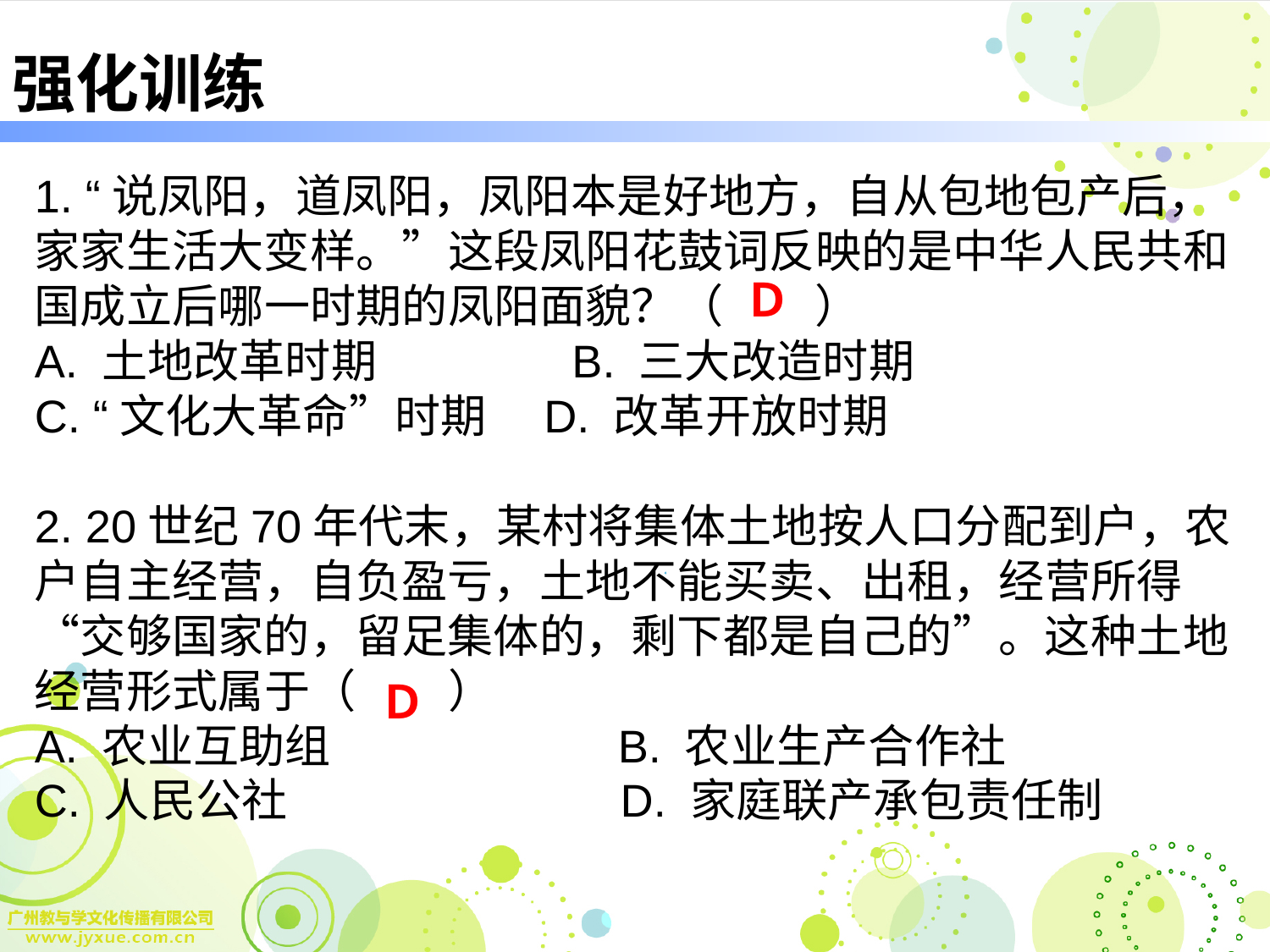

# 强化训练

1. “说凤阳，道凤阳，凤阳本是好地方，自从包地包产后，家家生活大变样。”这段凤阳花鼓词反映的是中华人民共和国成立后哪一时期的凤阳面貌？（　　）
A. 土地改革时期　　　　B. 三大改造时期
C. “文化大革命”时期　D. 改革开放时期

2. 20世纪70年代末，某村将集体土地按人口分配到户，农户自主经营，自负盈亏，土地不能买卖、出租，经营所得“交够国家的，留足集体的，剩下都是自己的”。这种土地经营形式属于（　　）
A. 农业互助组　　　　　　B. 农业生产合作社
C. 人民公社　　　　　　　D. 家庭联产承包责任制
Ｄ
Ｄ